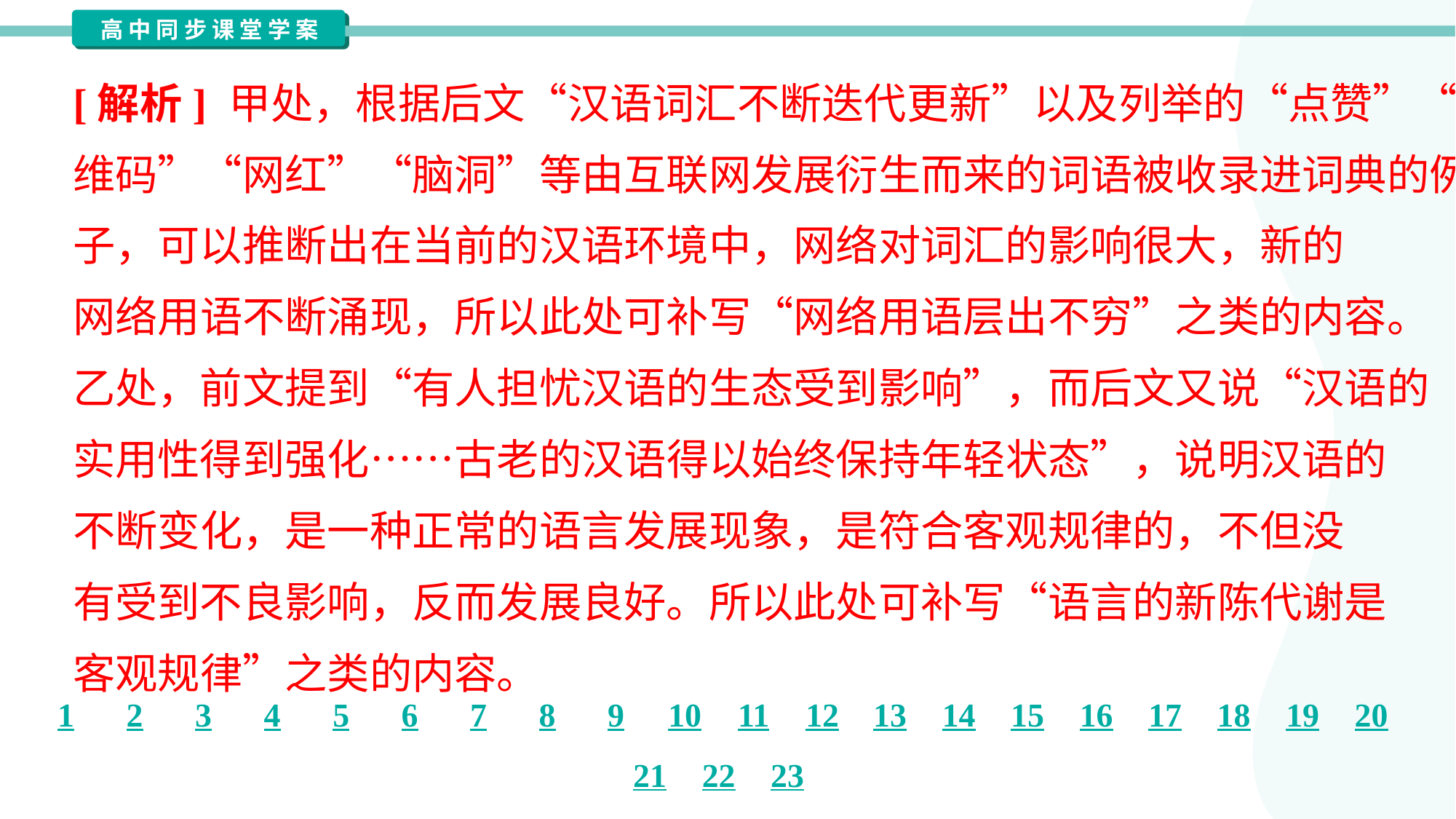

[解析] 甲处，根据后文“汉语词汇不断迭代更新”以及列举的“点赞”“二
维码”“网红”“脑洞”等由互联网发展衍生而来的词语被收录进词典的例
子，可以推断出在当前的汉语环境中，网络对词汇的影响很大，新的
网络用语不断涌现，所以此处可补写“网络用语层出不穷”之类的内容。
乙处，前文提到“有人担忧汉语的生态受到影响”，而后文又说“汉语的
实用性得到强化……古老的汉语得以始终保持年轻状态”，说明汉语的
不断变化，是一种正常的语言发展现象，是符合客观规律的，不但没
有受到不良影响，反而发展良好。所以此处可补写“语言的新陈代谢是
客观规律”之类的内容。